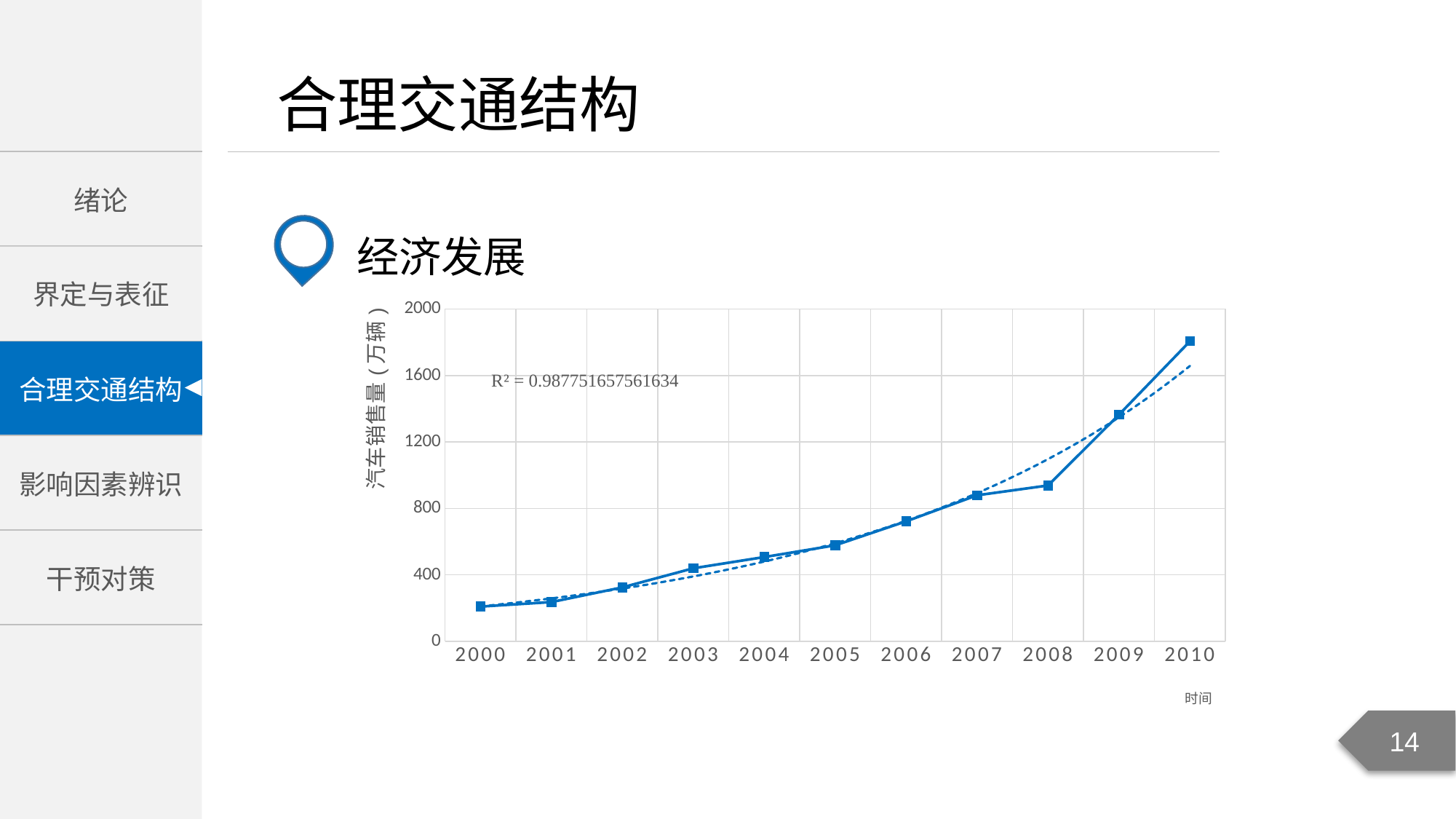

经济发展

### Chart

| Category | 销量 |
|---|---|
| 2000 | 209.1305 |
| 2001 | 236.3665 |
| 2002 | 324.8058 |
| 2003 | 439.7049 |
| 2004 | 507.1648 |
| 2005 | 577.7719 |
| 2006 | 722.1396 |
| 2007 | 879.1528 |
| 2008 | 938.0502 |
| 2009 | 1364.4794 |
| 2010 | 1806.1936 |